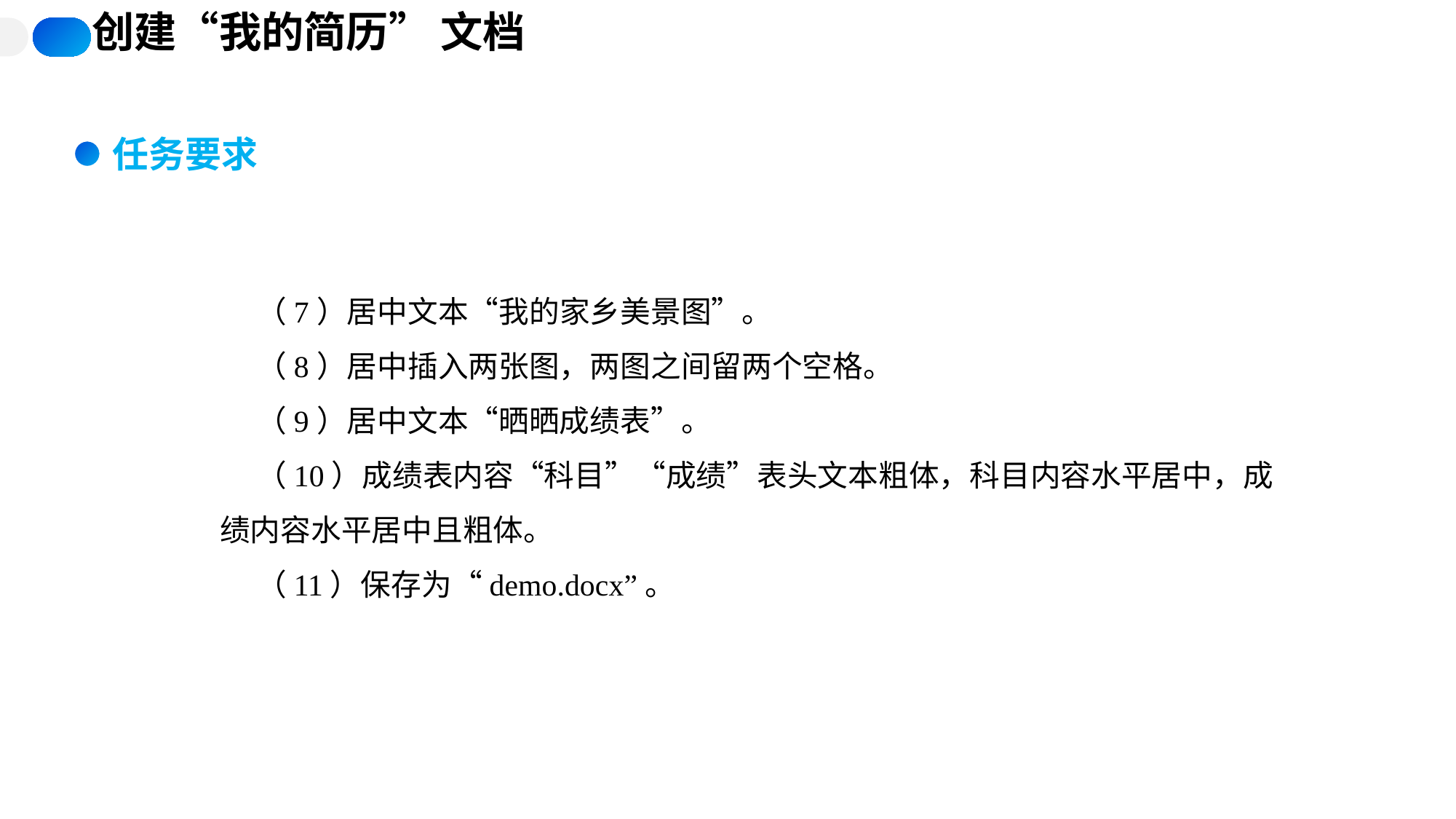

创建“我的简历” 文档
任务要求

（7）居中文本“我的家乡美景图”。
（8）居中插入两张图，两图之间留两个空格。
（9）居中文本“晒晒成绩表”。
（10）成绩表内容“科目”“成绩”表头文本粗体，科目内容水平居中，成绩内容水平居中且粗体。
（11）保存为“demo.docx”。